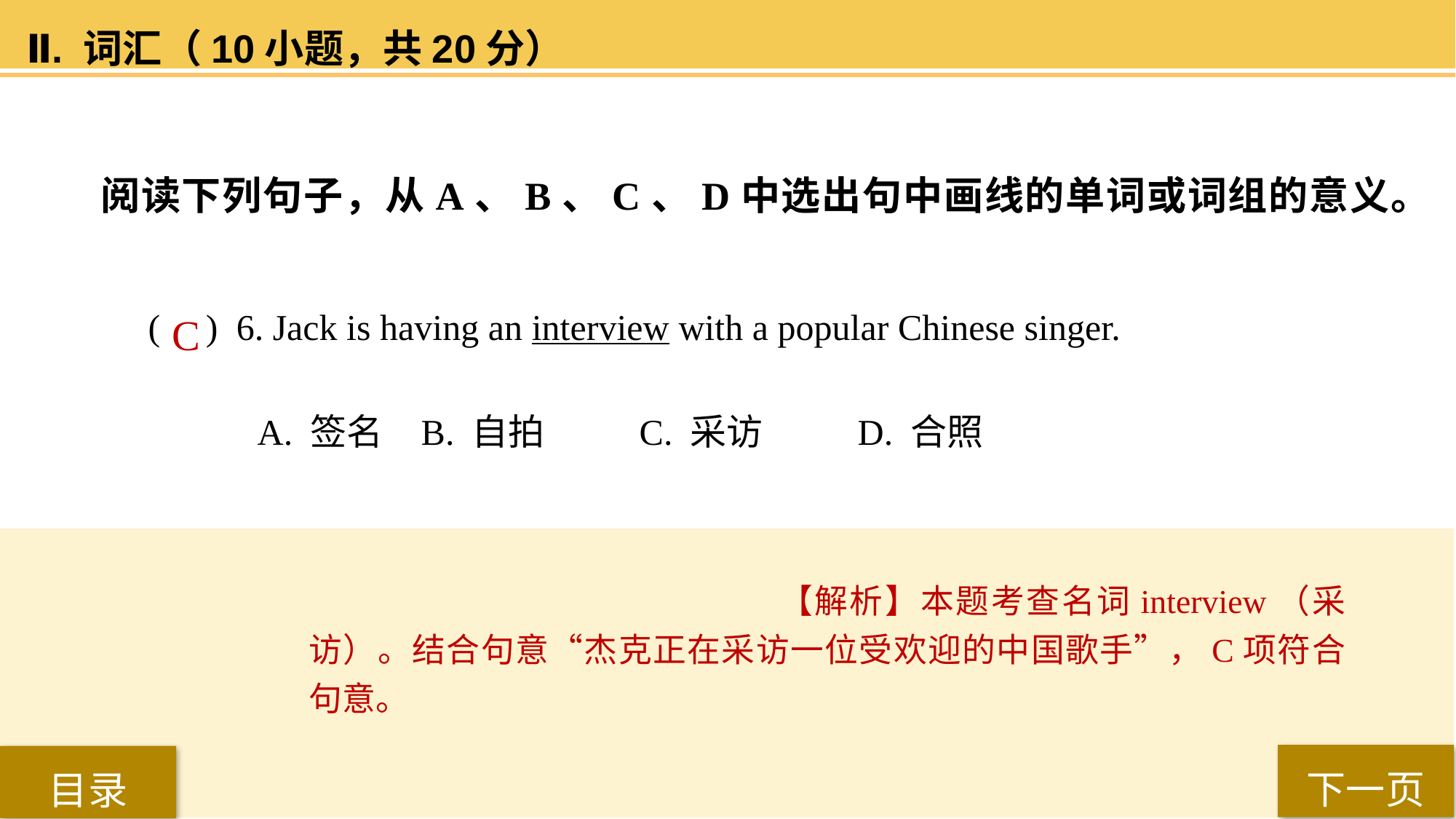

Ⅱ. 词汇（10小题，共20分）
阅读下列句子，从A、B、C、D中选出句中画线的单词或词组的意义。
(     )  6. Jack is having an interview with a popular Chinese singer.

A. 签名 	B. 自拍 	C. 采访 	D. 合照
C
【解析】本题考查名词interview（采访）。结合句意“杰克正在采访一位受欢迎的中国歌手”，C项符合句意。